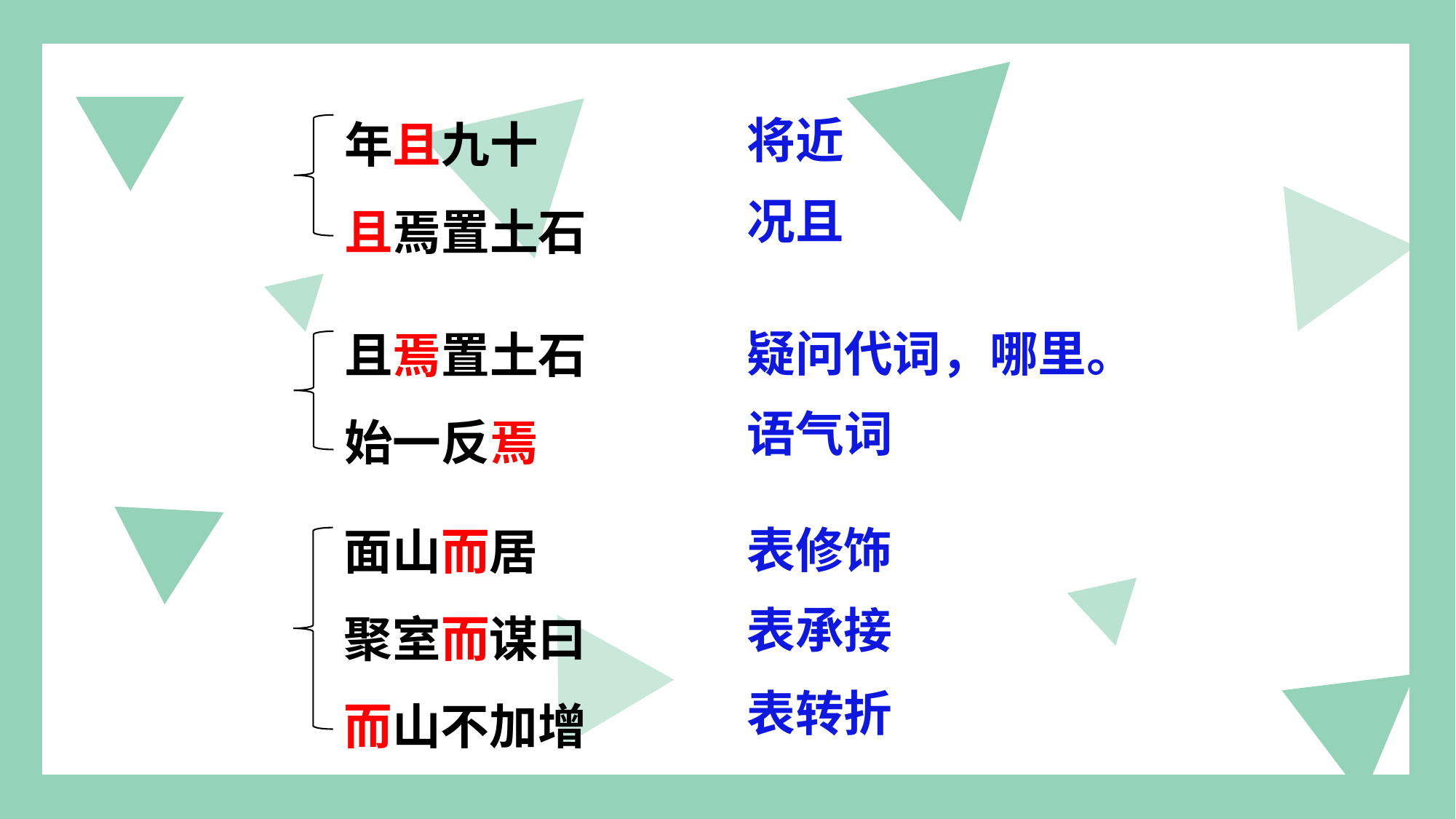

年且九十
且焉置土石
将近

况且

且焉置土石
始一反焉
疑问代词，哪里。

语气词

面山而居
聚室而谋曰
而山不加增
表修饰

表承接

表转折